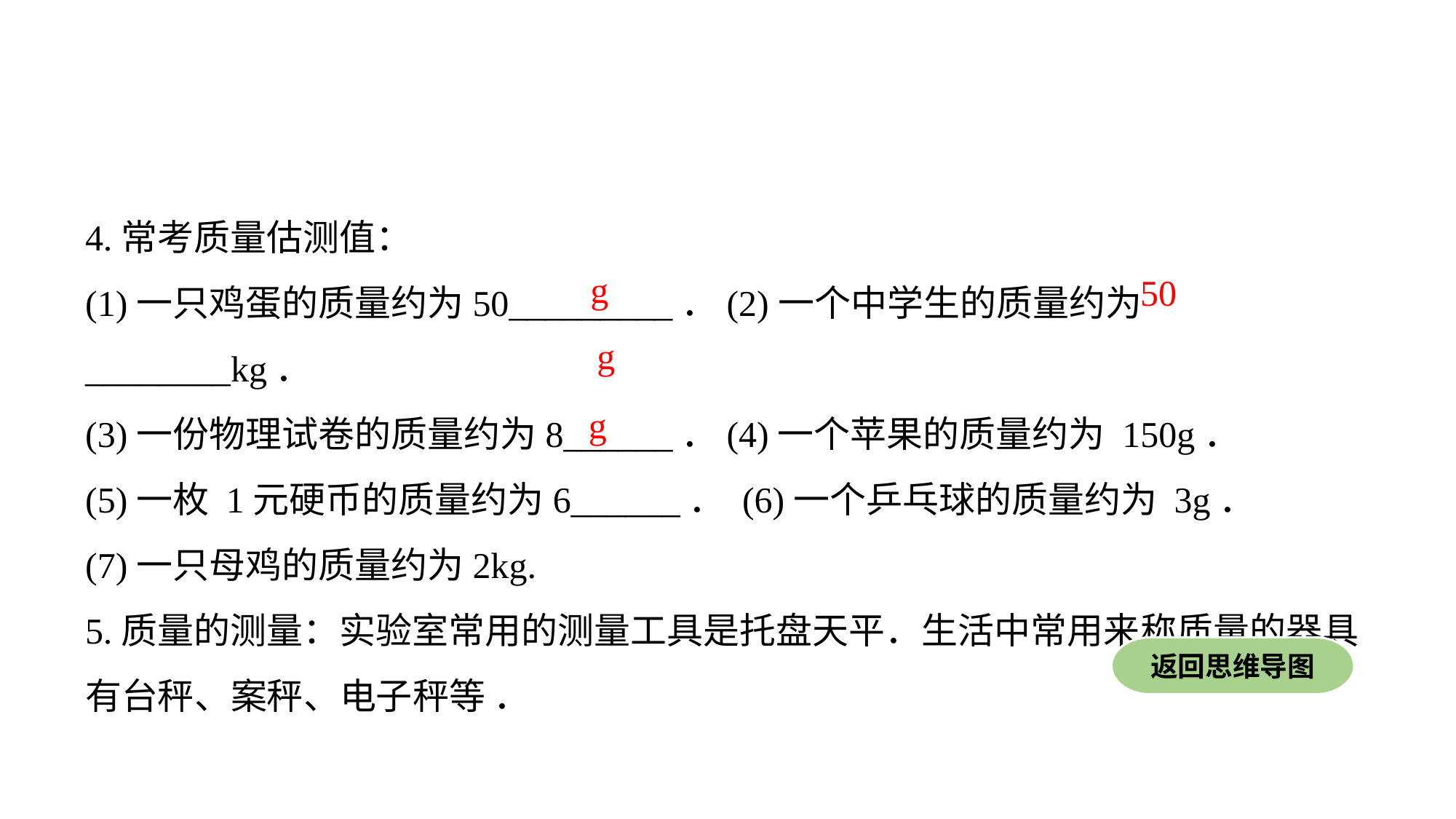

4.常考质量估测值：
(1)一只鸡蛋的质量约为50_________．(2)一个中学生的质量约为________kg．
(3)一份物理试卷的质量约为8______．(4)一个苹果的质量约为 150g．
(5)一枚 1元硬币的质量约为6______． (6)一个乒乓球的质量约为 3g．
(7)一只母鸡的质量约为2kg.
5.质量的测量：实验室常用的测量工具是托盘天平．生活中常用来称质量的器具有台秤、案秤、电子秤等 ．
g
50
g
g
返回思维导图